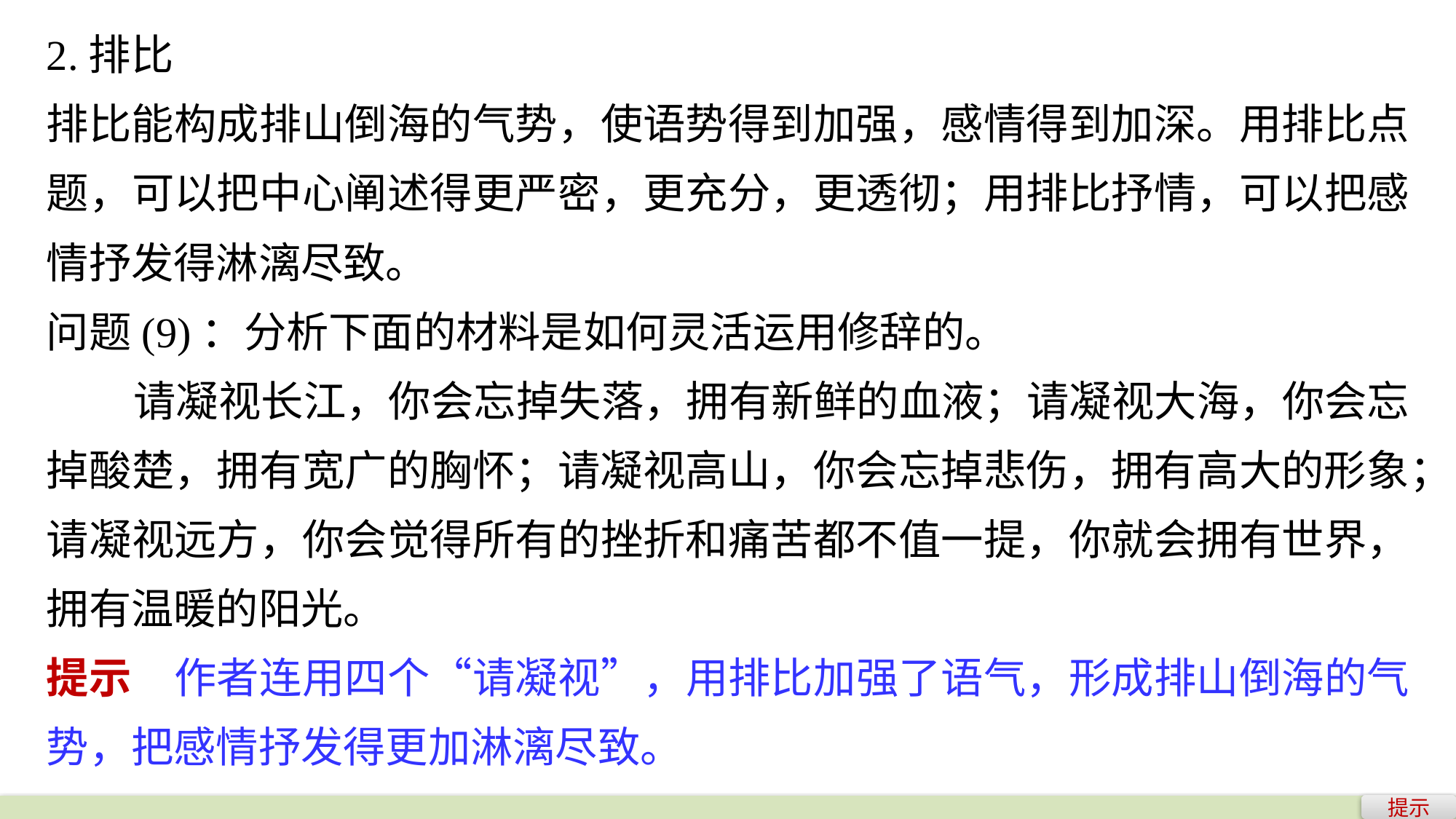

2.排比
排比能构成排山倒海的气势，使语势得到加强，感情得到加深。用排比点题，可以把中心阐述得更严密，更充分，更透彻；用排比抒情，可以把感情抒发得淋漓尽致。
问题(9)：分析下面的材料是如何灵活运用修辞的。
        请凝视长江，你会忘掉失落，拥有新鲜的血液；请凝视大海，你会忘掉酸楚，拥有宽广的胸怀；请凝视高山，你会忘掉悲伤，拥有高大的形象；请凝视远方，你会觉得所有的挫折和痛苦都不值一提，你就会拥有世界，拥有温暖的阳光。
提示　作者连用四个“请凝视”，用排比加强了语气，形成排山倒海的气势，把感情抒发得更加淋漓尽致。
提示